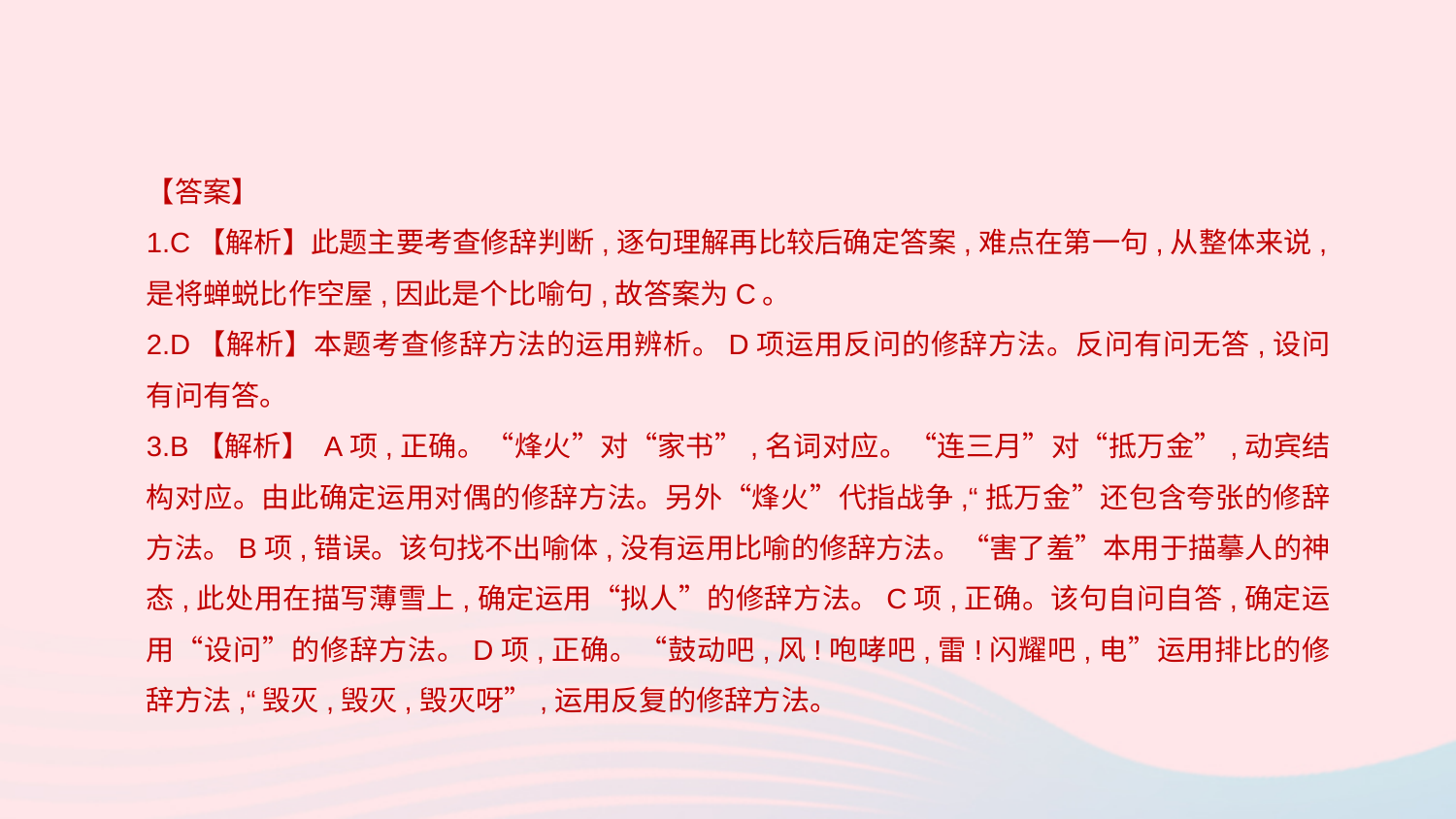

【答案】
1.C【解析】此题主要考查修辞判断,逐句理解再比较后确定答案,难点在第一句,从整体来说,是将蝉蜕比作空屋,因此是个比喻句,故答案为C。
2.D【解析】本题考查修辞方法的运用辨析。D项运用反问的修辞方法。反问有问无答,设问有问有答。
3.B【解析】 A项,正确。“烽火”对“家书”,名词对应。“连三月”对“抵万金”,动宾结构对应。由此确定运用对偶的修辞方法。另外“烽火”代指战争,“抵万金”还包含夸张的修辞方法。B项,错误。该句找不出喻体,没有运用比喻的修辞方法。“害了羞”本用于描摹人的神态,此处用在描写薄雪上,确定运用“拟人”的修辞方法。C项,正确。该句自问自答,确定运用“设问”的修辞方法。D项,正确。“鼓动吧,风!咆哮吧,雷!闪耀吧,电”运用排比的修辞方法,“毁灭,毁灭,毁灭呀”,运用反复的修辞方法。